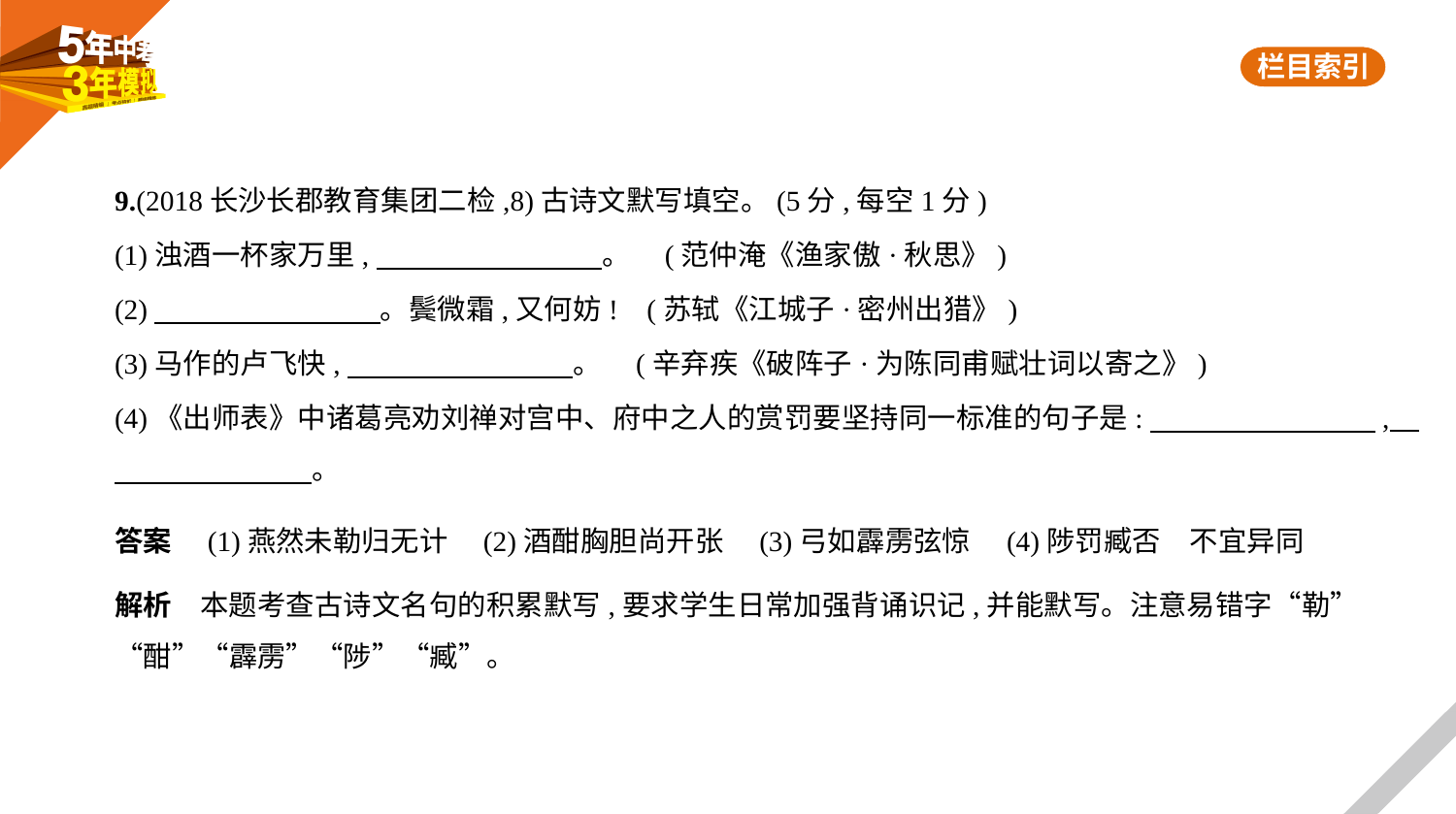

9.(2018长沙长郡教育集团二检,8)古诗文默写填空。(5分,每空1分)
(1)浊酒一杯家万里,　　　　　　　    。 (范仲淹《渔家傲·秋思》)
(2)　　　　　　　    。鬓微霜,又何妨! (苏轼《江城子·密州出猎》)
(3)马作的卢飞快,　　　　　　　    。 (辛弃疾《破阵子·为陈同甫赋壮词以寄之》)
(4)《出师表》中诸葛亮劝刘禅对宫中、府中之人的赏罚要坚持同一标准的句子是:　　　　　　　    ,    
　　　　　　    。
答案　(1)燕然未勒归无计　(2)酒酣胸胆尚开张　(3)弓如霹雳弦惊　(4)陟罚臧否　不宜异同
解析　本题考查古诗文名句的积累默写,要求学生日常加强背诵识记,并能默写。注意易错字“勒”
“酣”“霹雳”“陟”“臧”。